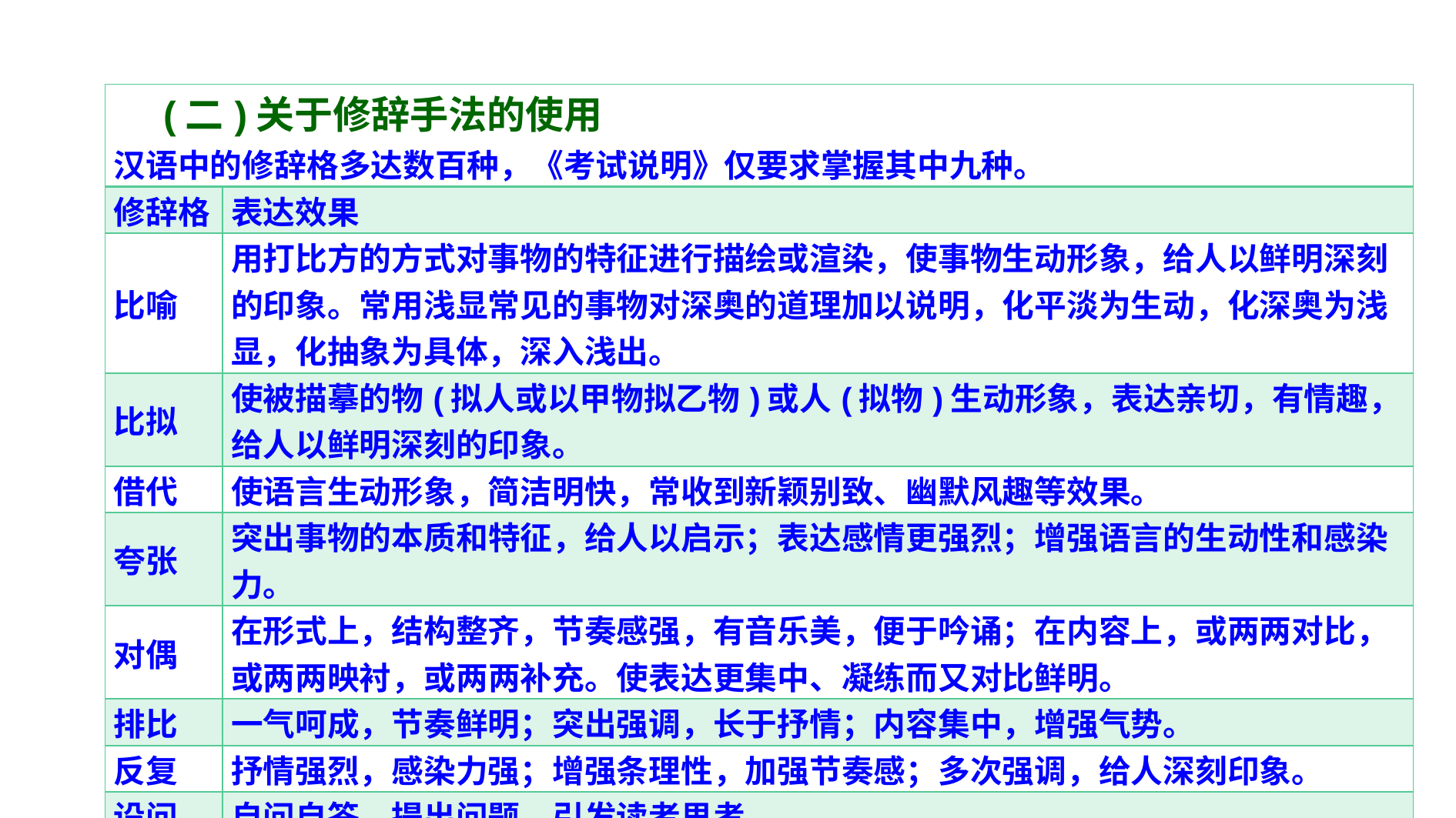

| (二)关于修辞手法的使用 汉语中的修辞格多达数百种，《考试说明》仅要求掌握其中九种。 |  |
| --- | --- |
| 修辞格 | 表达效果 |
| 比喻 | 用打比方的方式对事物的特征进行描绘或渲染，使事物生动形象，给人以鲜明深刻的印象。常用浅显常见的事物对深奥的道理加以说明，化平淡为生动，化深奥为浅显，化抽象为具体，深入浅出。 |
| 比拟 | 使被描摹的物(拟人或以甲物拟乙物)或人(拟物)生动形象，表达亲切，有情趣，给人以鲜明深刻的印象。 |
| 借代 | 使语言生动形象，简洁明快，常收到新颖别致、幽默风趣等效果。 |
| 夸张 | 突出事物的本质和特征，给人以启示；表达感情更强烈；增强语言的生动性和感染力。 |
| 对偶 | 在形式上，结构整齐，节奏感强，有音乐美，便于吟诵；在内容上，或两两对比，或两两映衬，或两两补充。使表达更集中、凝练而又对比鲜明。 |
| 排比 | 一气呵成，节奏鲜明；突出强调，长于抒情；内容集中，增强气势。 |
| 反复 | 抒情强烈，感染力强；增强条理性，加强节奏感；多次强调，给人深刻印象。 |
| 设问 | 自问自答，提出问题，引发读者思考。 |
| 反问 | 强调语气；语气强烈；强化情感。 |